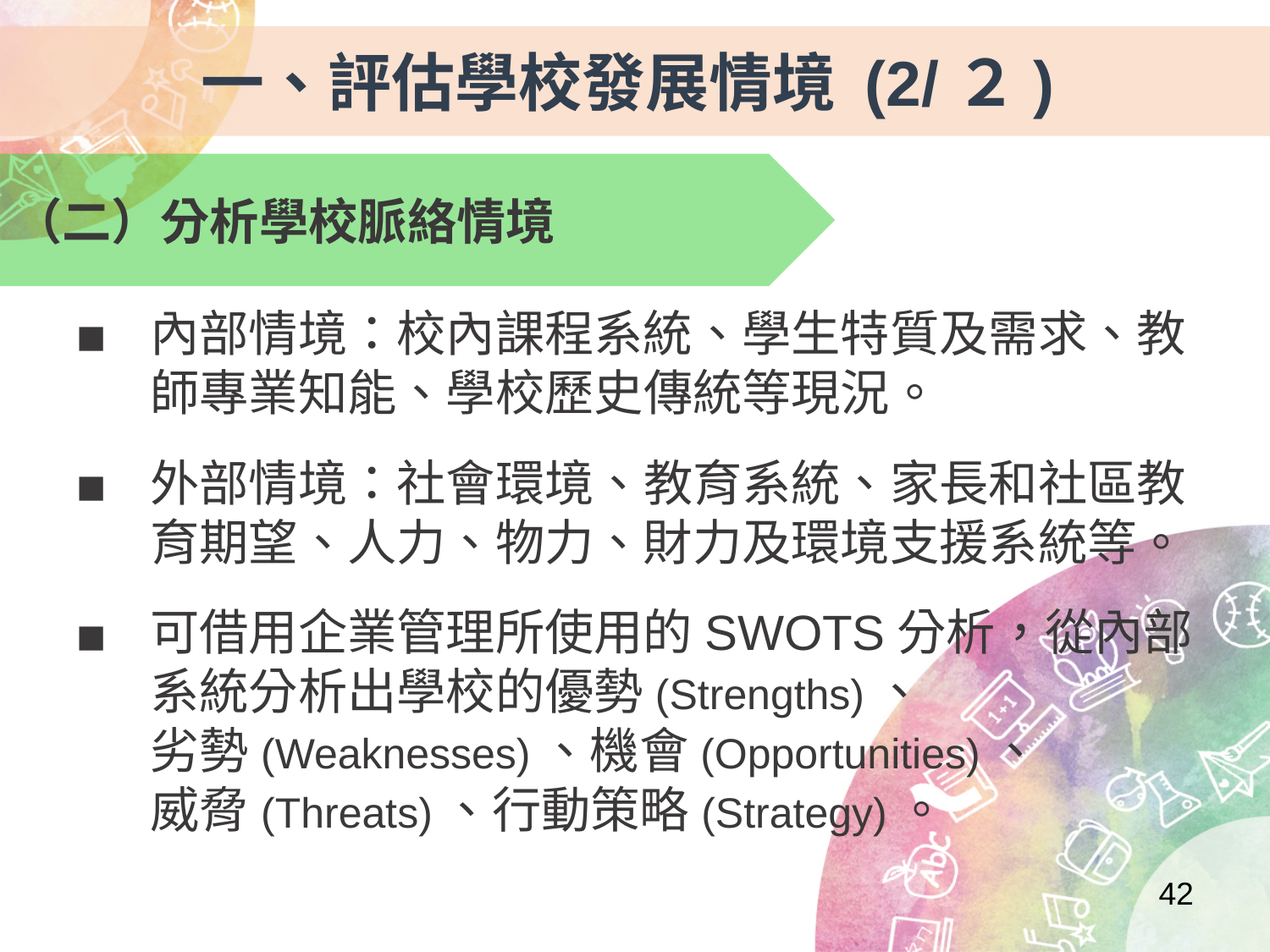

一、評估學校發展情境 (2/２)
（二）分析學校脈絡情境
內部情境：校內課程系統、學生特質及需求、教師專業知能、學校歷史傳統等現況。
外部情境：社會環境、教育系統、家長和社區教育期望、人力、物力、財力及環境支援系統等。
可借用企業管理所使用的SWOTS分析，從內部系統分析出學校的優勢(Strengths)、
劣勢(Weaknesses)、機會(Opportunities)、
威脅(Threats)、行動策略(Strategy)。
42